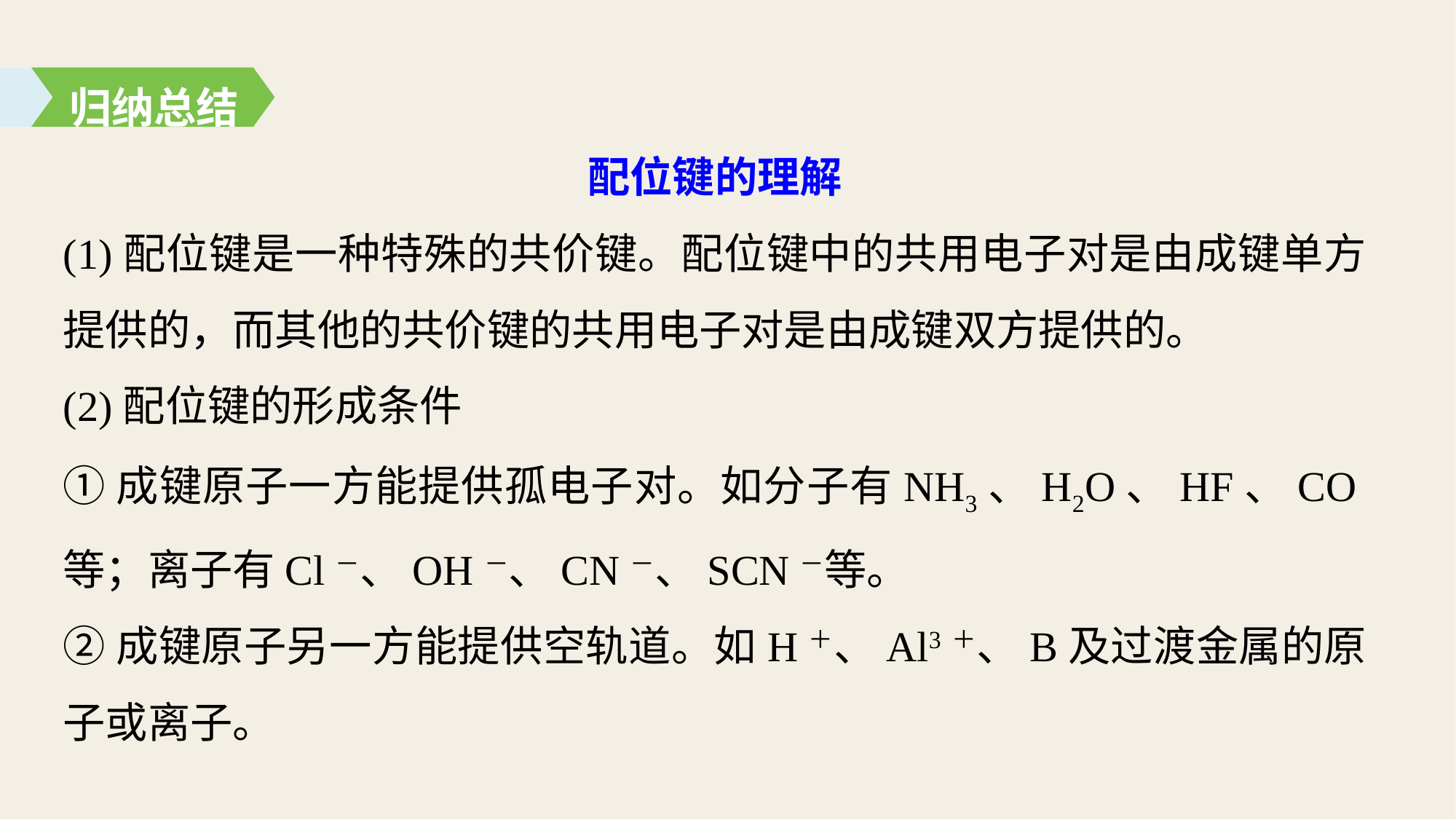

归纳总结

配位键的理解
(1)配位键是一种特殊的共价键。配位键中的共用电子对是由成键单方提供的，而其他的共价键的共用电子对是由成键双方提供的。
(2)配位键的形成条件
①成键原子一方能提供孤电子对。如分子有NH3、H2O、HF、CO等；离子有Cl－、OH－、CN－、SCN－等。
②成键原子另一方能提供空轨道。如H＋、Al3＋、B及过渡金属的原子或离子。